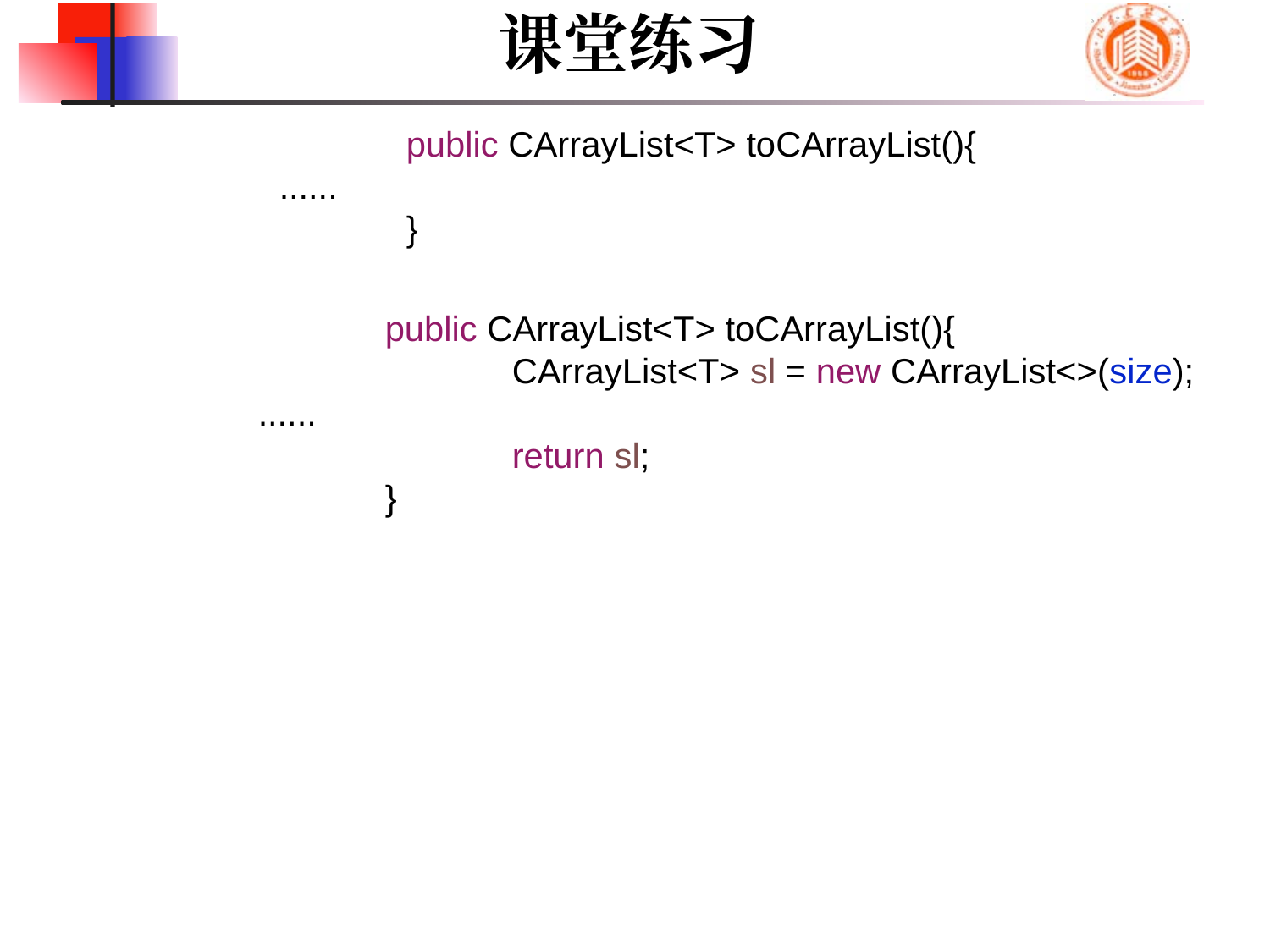

课堂练习
	public CArrayList<T> toCArrayList(){
......
	}
	public CArrayList<T> toCArrayList(){
		CArrayList<T> sl = new CArrayList<>(size);
......
		return sl;
	}